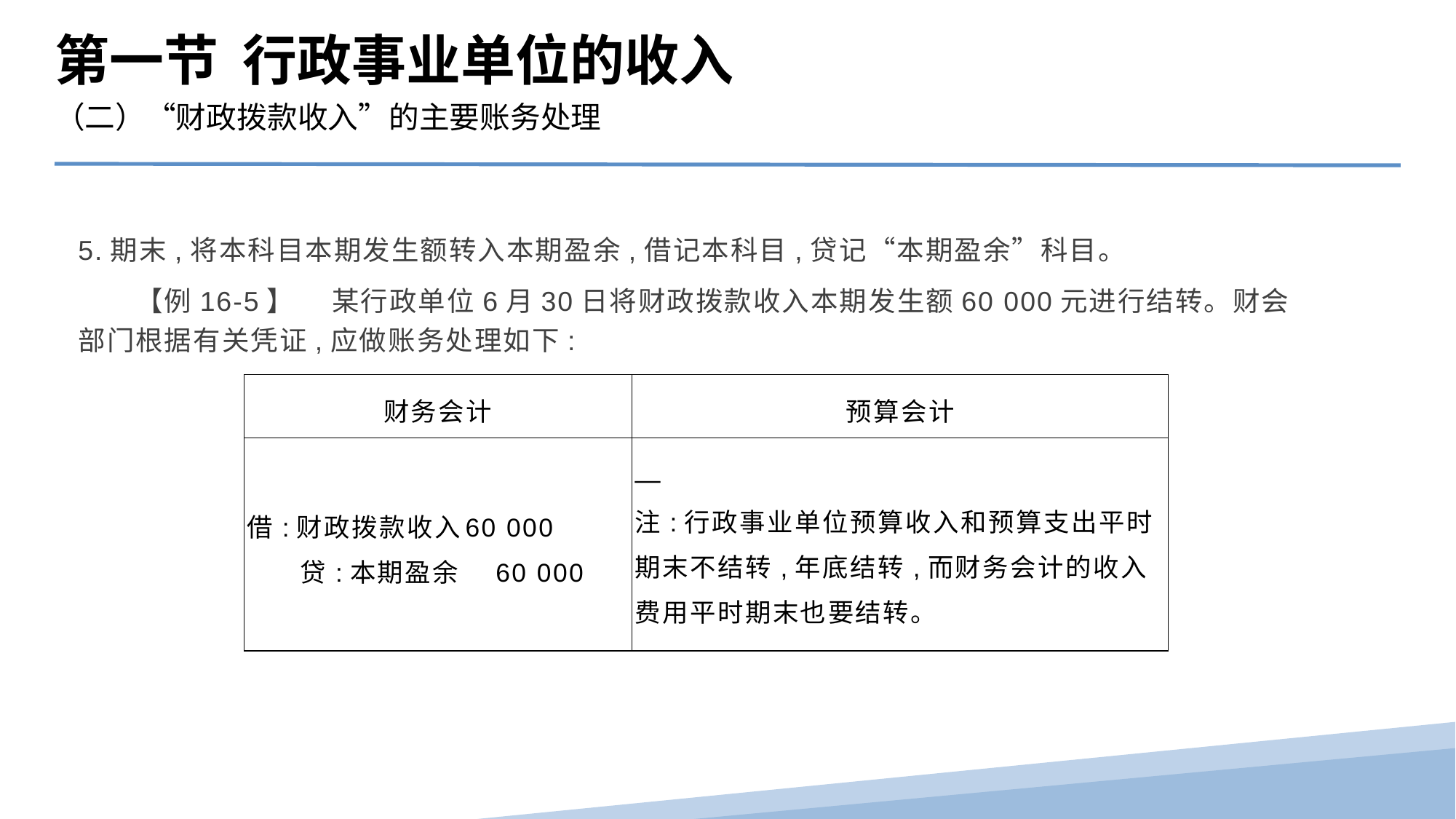

第一节  行政事业单位的收入
（二）“财政拨款收入”的主要账务处理
5.期末,将本科目本期发生额转入本期盈余,借记本科目,贷记“本期盈余”科目。
　　【例16-5】　 某行政单位6月30日将财政拨款收入本期发生额60 000元进行结转。财会部门根据有关凭证,应做账务处理如下:
| 财务会计 | 预算会计 |
| --- | --- |
| 借:财政拨款收入 60 000 贷:本期盈余 60 000 | — 注:行政事业单位预算收入和预算支出平时期末不结转,年底结转,而财务会计的收入费用平时期末也要结转。 |